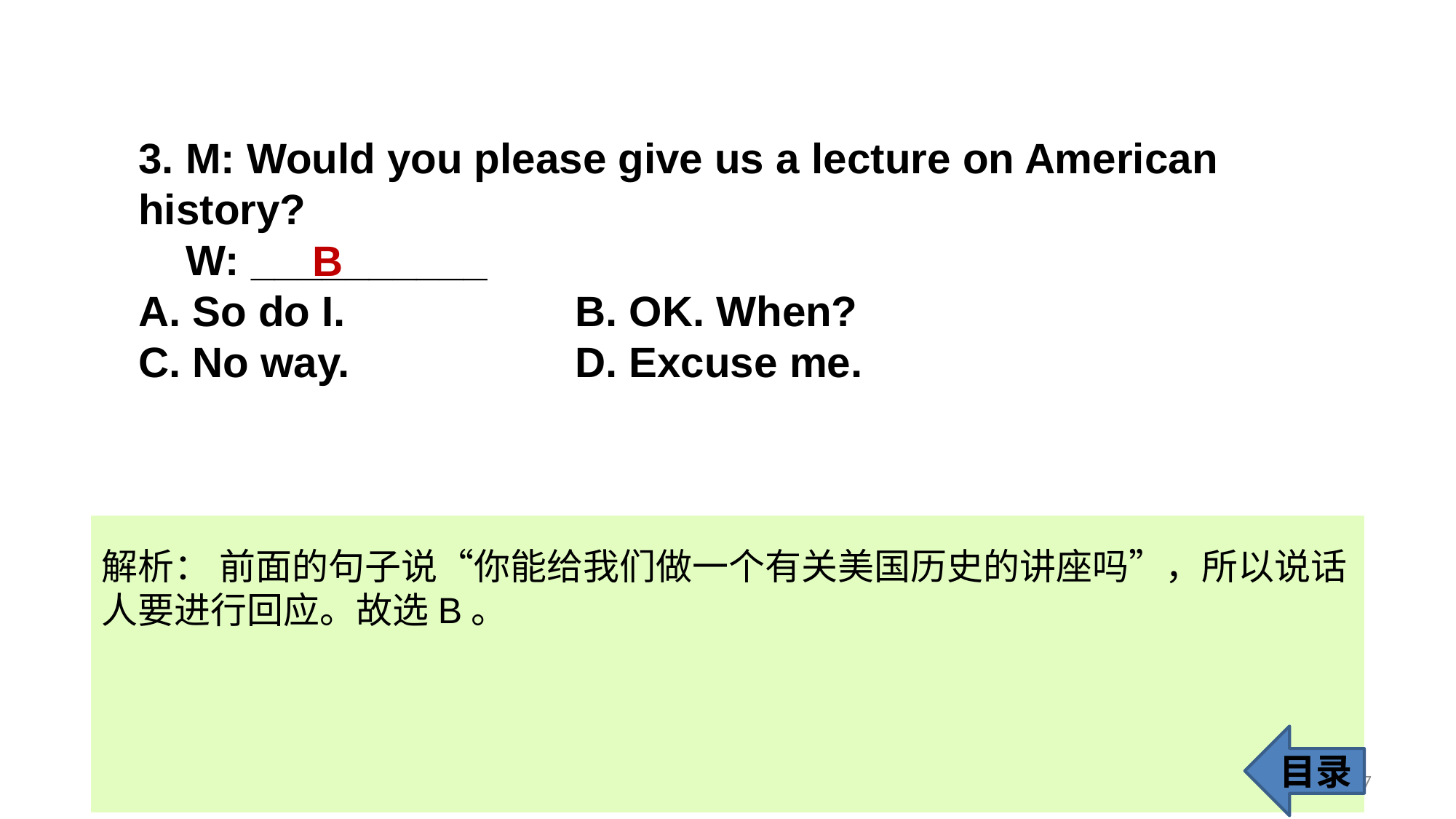

3. M: Would you please give us a lecture on American 	history?
    W: __________
A. So do I. 		B. OK. When?
C. No way. 		D. Excuse me.
B

解析： 前面的句子说“你能给我们做一个有关美国历史的讲座吗”，所以说话
人要进行回应。故选B。
目录
7